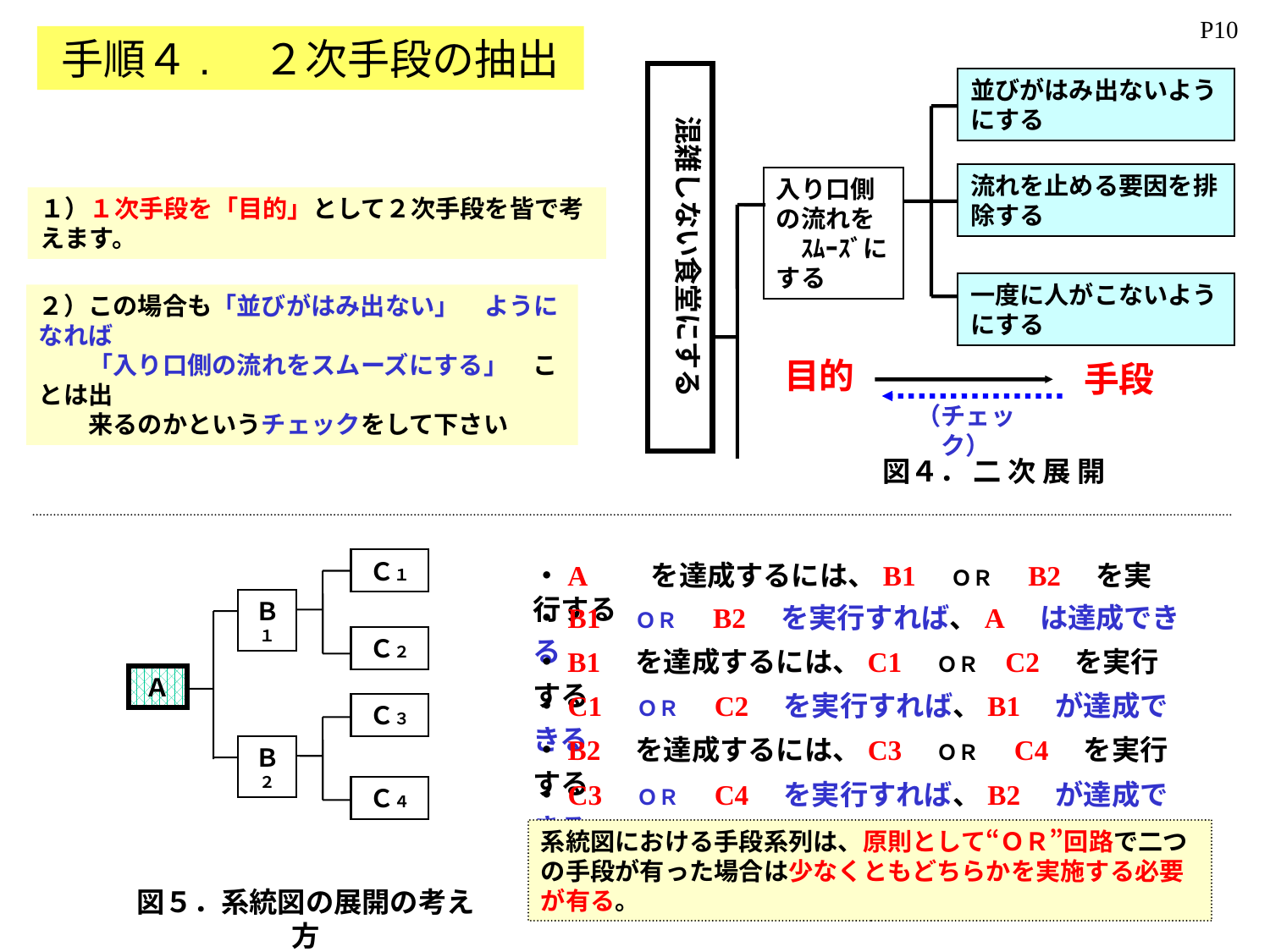

P10
手順４.　２次手段の抽出
混雑しない食堂にする
並びがはみ出ないようにする

流れを止める要因を排除する
入り口側の流れを　ｽﾑｰｽﾞにする
１）１次手段を「目的」として２次手段を皆で考えます。

一度に人がこないようにする
２）この場合も「並びがはみ出ない」　ようになれば
　　「入り口側の流れをスムーズにする」　ことは出
　　来るのかというチェックをして下さい
（チェック）

目的
手段

図４． 二 次 展 開

Ｃ１

Ｂ１

Ｃ２

Ａ

Ｃ３

Ｂ２

Ｃ４

・A　　を達成するには、B1　ＯＲ　B2　を実行する
・B1　ＯＲ　B2　を実行すれば、A　は達成できる
・B1　を達成するには、C1　ＯＲ　C2　を実行する
・C1　ＯＲ　C2　を実行すれば、B1　が達成できる
・B2　を達成するには、C3　ＯＲ　C4　を実行する
・C3　ＯＲ　C4　を実行すれば、B2　が達成できる
系統図における手段系列は、原則として“ＯＲ”回路で二つの手段が有った場合は少なくともどちらかを実施する必要が有る。
図５．系統図の展開の考え方